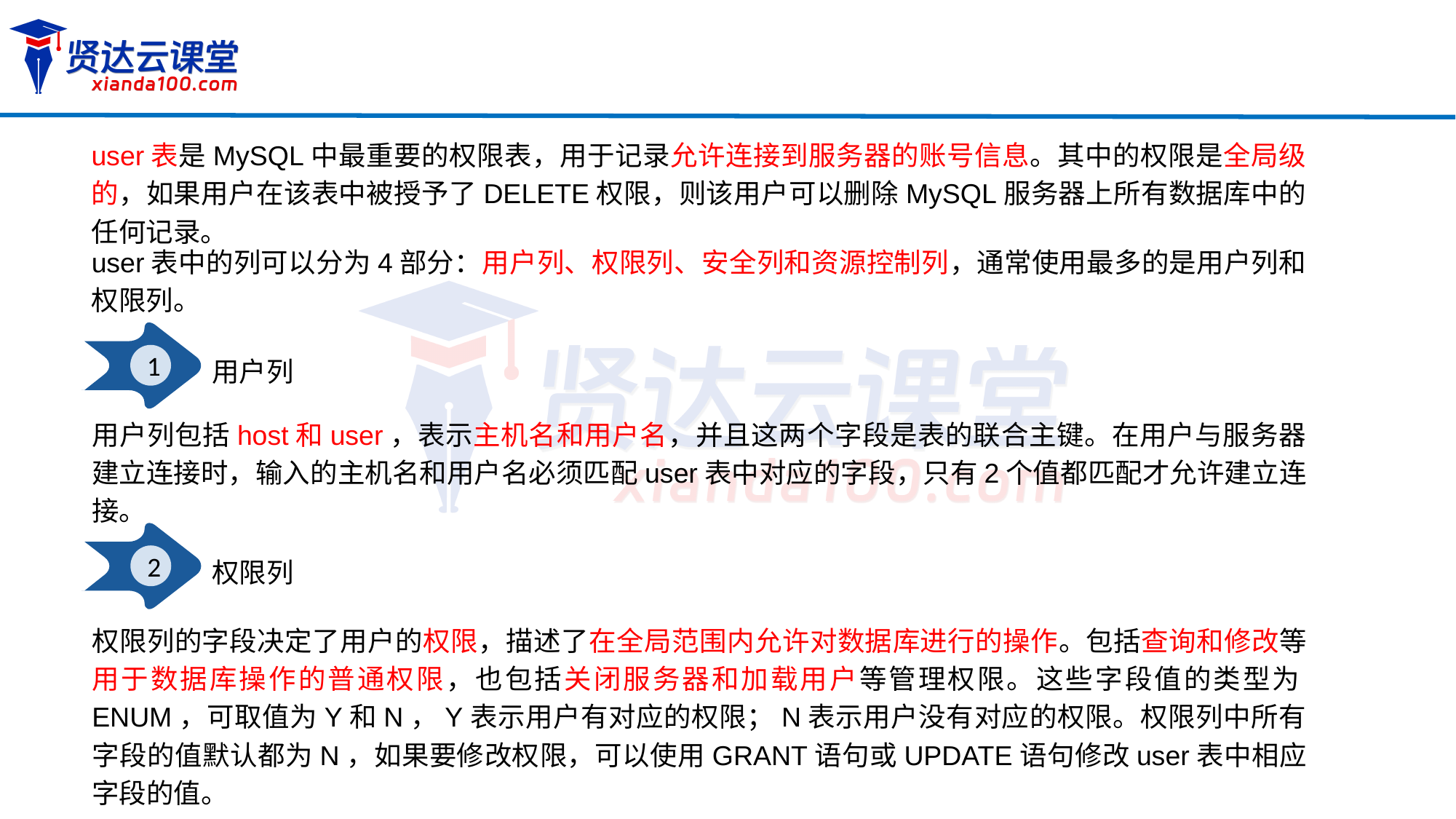

user表是MySQL中最重要的权限表，用于记录允许连接到服务器的账号信息。其中的权限是全局级的，如果用户在该表中被授予了DELETE权限，则该用户可以删除MySQL服务器上所有数据库中的任何记录。
user表中的列可以分为4部分：用户列、权限列、安全列和资源控制列，通常使用最多的是用户列和权限列。

1
用户列
用户列包括host和user，表示主机名和用户名，并且这两个字段是表的联合主键。在用户与服务器建立连接时，输入的主机名和用户名必须匹配user表中对应的字段，只有2个值都匹配才允许建立连接。

2
权限列
权限列的字段决定了用户的权限，描述了在全局范围内允许对数据库进行的操作。包括查询和修改等用于数据库操作的普通权限，也包括关闭服务器和加载用户等管理权限。这些字段值的类型为ENUM，可取值为Y和N，Y表示用户有对应的权限；N表示用户没有对应的权限。权限列中所有字段的值默认都为N，如果要修改权限，可以使用GRANT语句或UPDATE语句修改user表中相应字段的值。